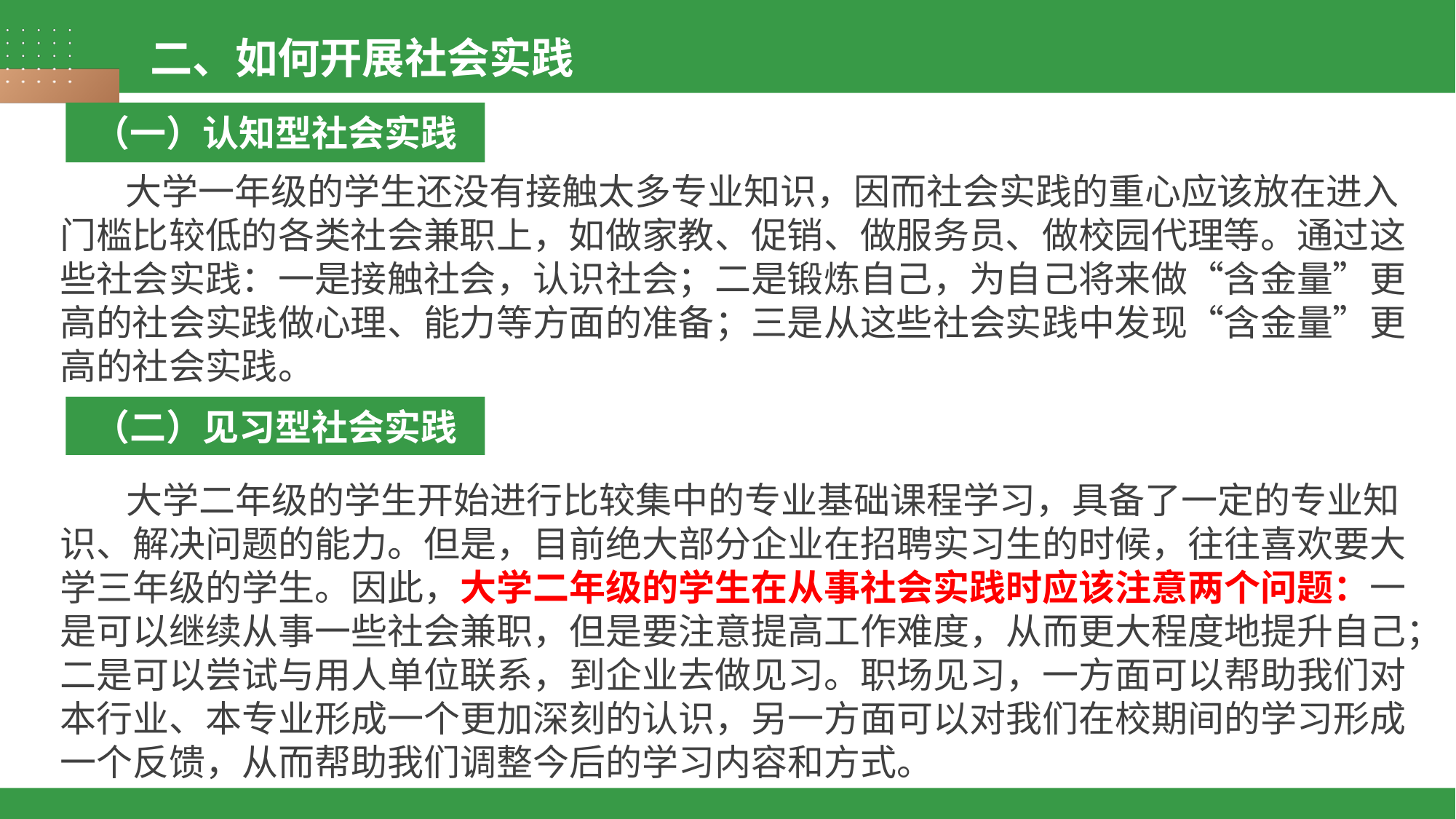

二、如何开展社会实践
（一）认知型社会实践
       大学一年级的学生还没有接触太多专业知识，因而社会实践的重心应该放在进入门槛比较低的各类社会兼职上，如做家教、促销、做服务员、做校园代理等。通过这些社会实践：一是接触社会，认识社会；二是锻炼自己，为自己将来做“含金量”更高的社会实践做心理、能力等方面的准备；三是从这些社会实践中发现“含金量”更高的社会实践。
（二）见习型社会实践
       大学二年级的学生开始进行比较集中的专业基础课程学习，具备了一定的专业知识、解决问题的能力。但是，目前绝大部分企业在招聘实习生的时候，往往喜欢要大学三年级的学生。因此，大学二年级的学生在从事社会实践时应该注意两个问题：一是可以继续从事一些社会兼职，但是要注意提高工作难度，从而更大程度地提升自己；二是可以尝试与用人单位联系，到企业去做见习。职场见习，一方面可以帮助我们对本行业、本专业形成一个更加深刻的认识，另一方面可以对我们在校期间的学习形成一个反馈，从而帮助我们调整今后的学习内容和方式。